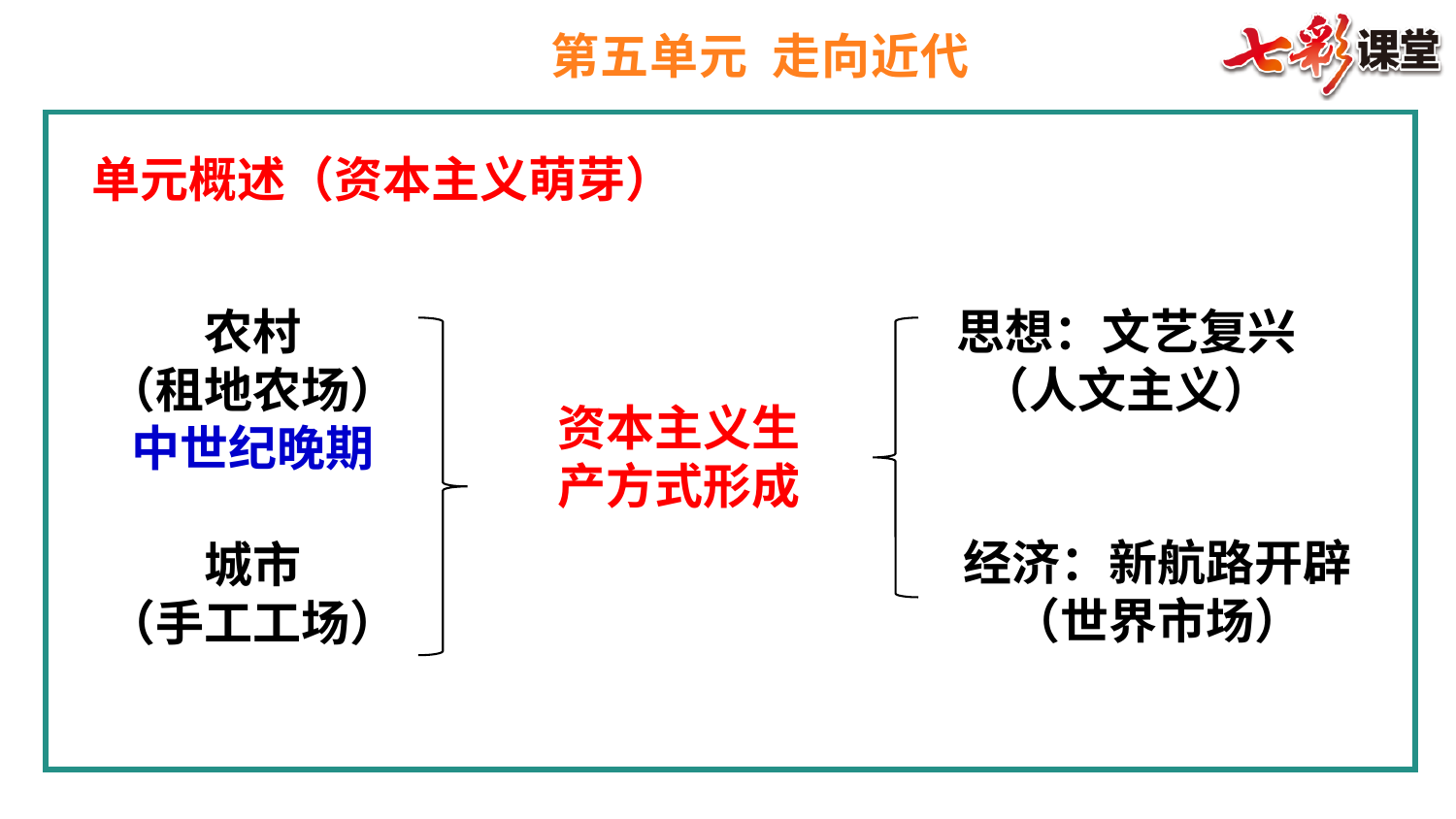

第五单元  走向近代
单元概述（资本主义萌芽）
农村
（租地农场）
中世纪晚期

城市
（手工工场）
思想：文艺复兴
（人文主义）

资本主义生
产方式形成
经济：新航路开辟
（世界市场）